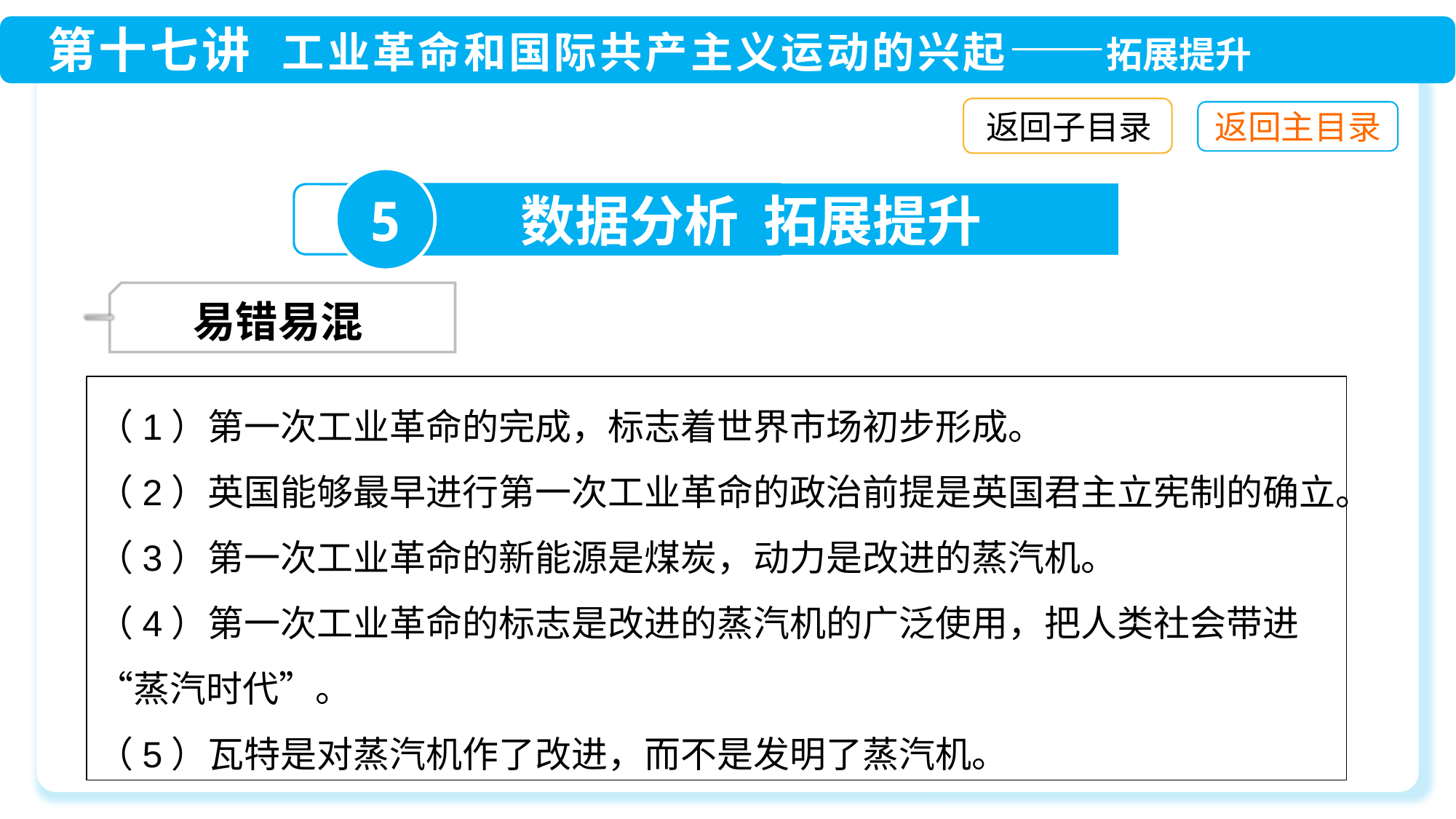

返回子目录
5

数据分析  拓展提升
 易错易混

（1）第一次工业革命的完成，标志着世界市场初步形成。
（2）英国能够最早进行第一次工业革命的政治前提是英国君主立宪制的确立。
（3）第一次工业革命的新能源是煤炭，动力是改进的蒸汽机。
（4）第一次工业革命的标志是改进的蒸汽机的广泛使用，把人类社会带进“蒸汽时代”。
（5）瓦特是对蒸汽机作了改进，而不是发明了蒸汽机。